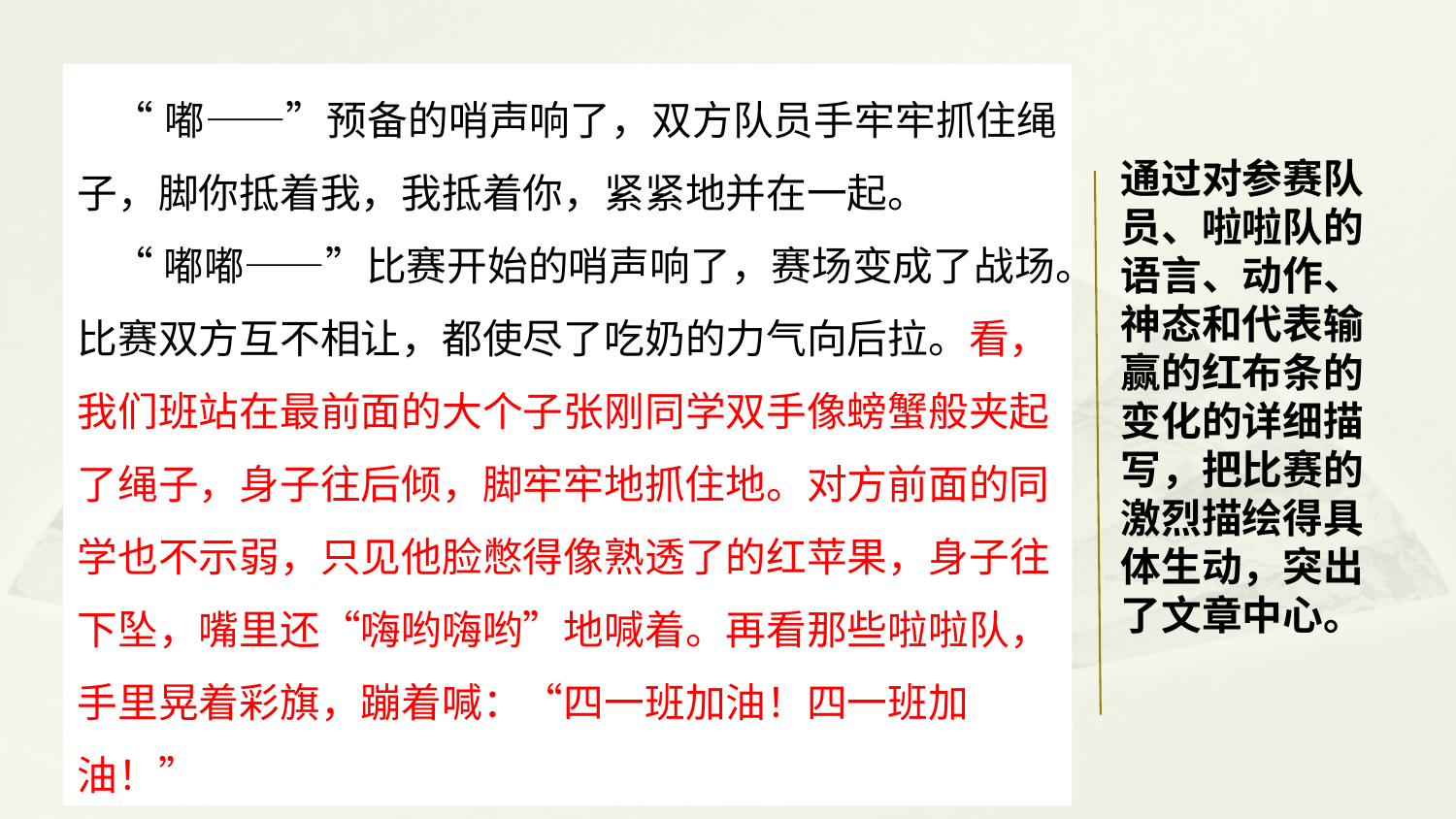

“嘟——”预备的哨声响了，双方队员手牢牢抓住绳子，脚你抵着我，我抵着你，紧紧地并在一起。
    “嘟嘟——”比赛开始的哨声响了，赛场变成了战场。比赛双方互不相让，都使尽了吃奶的力气向后拉。看，我们班站在最前面的大个子张刚同学双手像螃蟹般夹起了绳子，身子往后倾，脚牢牢地抓住地。对方前面的同学也不示弱，只见他脸憋得像熟透了的红苹果，身子往下坠，嘴里还“嗨哟嗨哟”地喊着。再看那些啦啦队，手里晃着彩旗，蹦着喊：“四一班加油！四一班加油！”
通过对参赛队员、啦啦队的语言、动作、神态和代表输赢的红布条的变化的详细描写，把比赛的激烈描绘得具体生动，突出了文章中心。